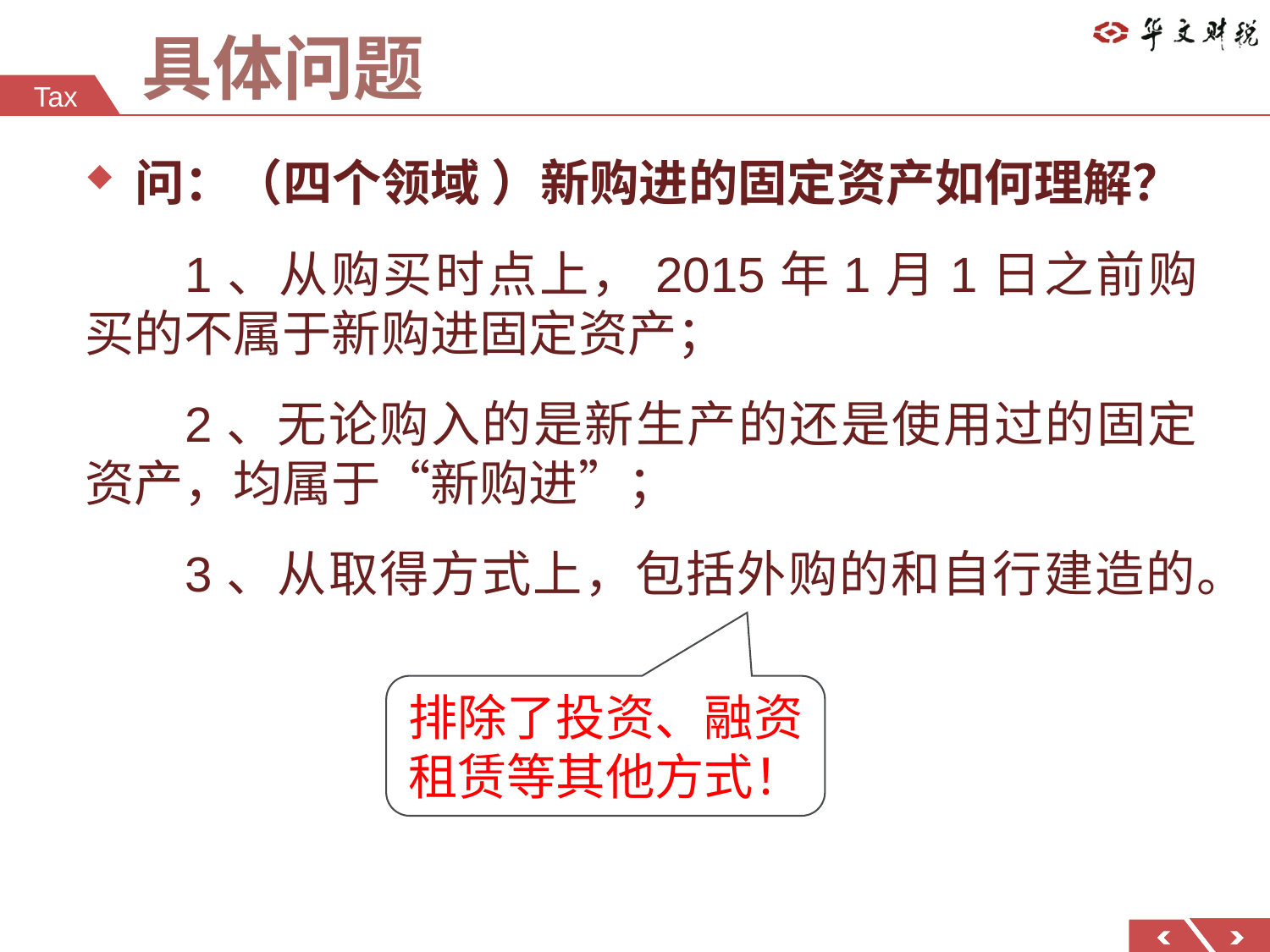

# 具体问题
问：（四个领域 ）新购进的固定资产如何理解？
1、从购买时点上，2015年1月1日之前购买的不属于新购进固定资产；
2、无论购入的是新生产的还是使用过的固定资产，均属于“新购进”；
3、从取得方式上，包括外购的和自行建造的。
排除了投资、融资租赁等其他方式！